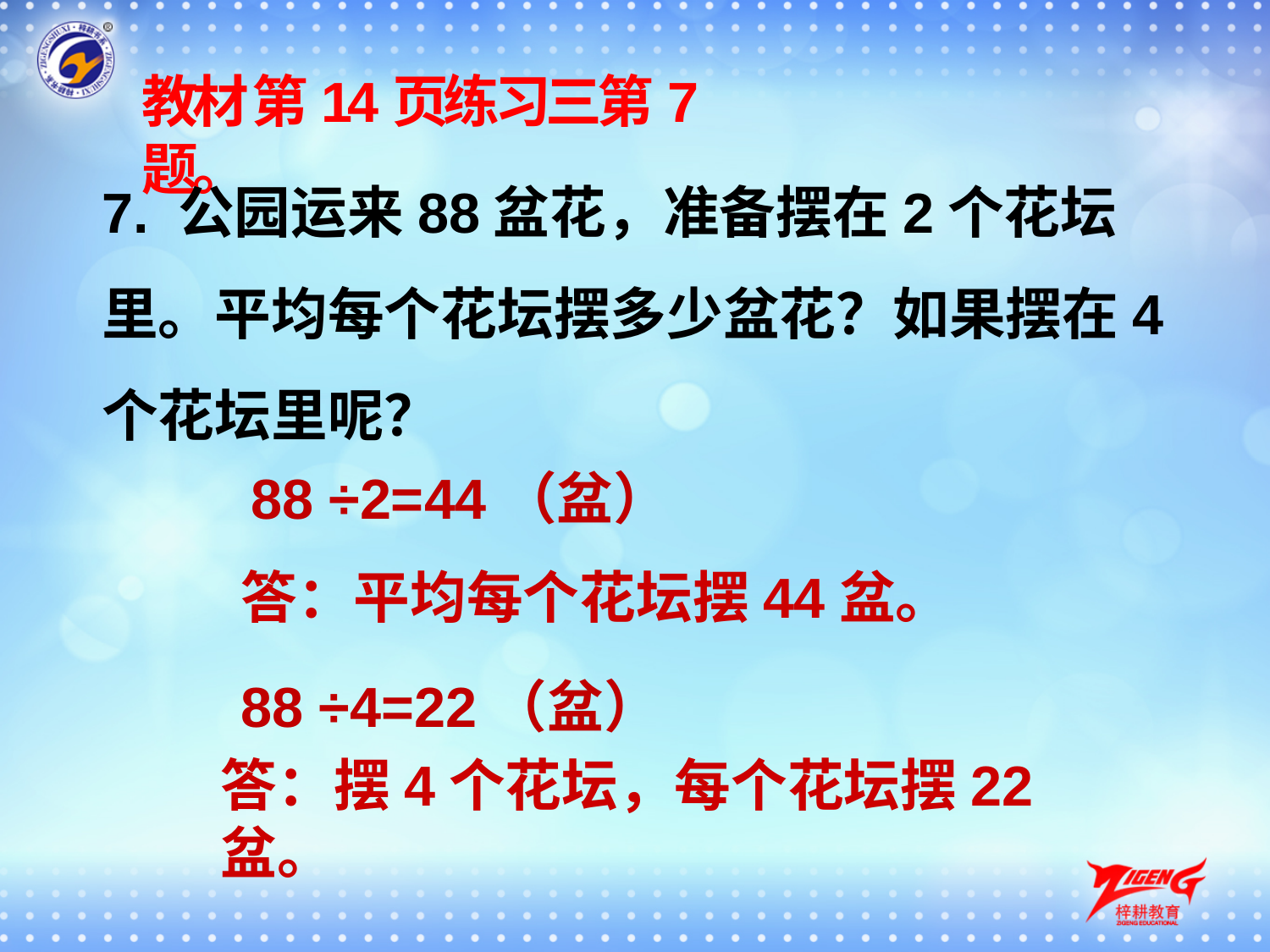

教材 第14页练习三第7题。
7. 公园运来88盆花，准备摆在2个花坛里。平均每个花坛摆多少盆花？如果摆在4个花坛里呢？
88 ÷2=44（盆）
答：平均每个花坛摆44盆。
88 ÷4=22（盆）
答：摆4个花坛，每个花坛摆22盆。